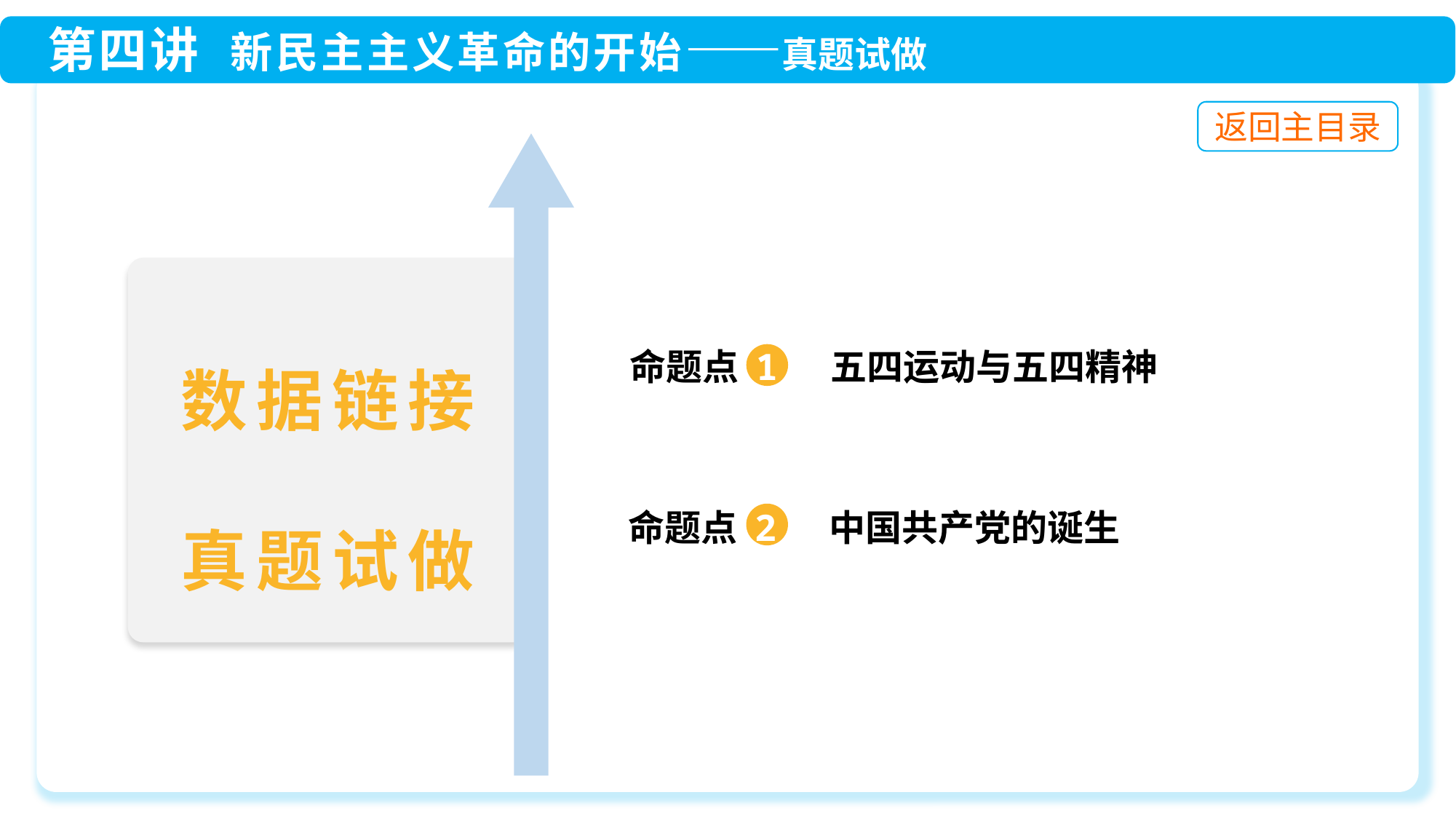

命题点 1  五四运动与五四精神
命题点 2  中国共产党的诞生

数据链接
真题试做